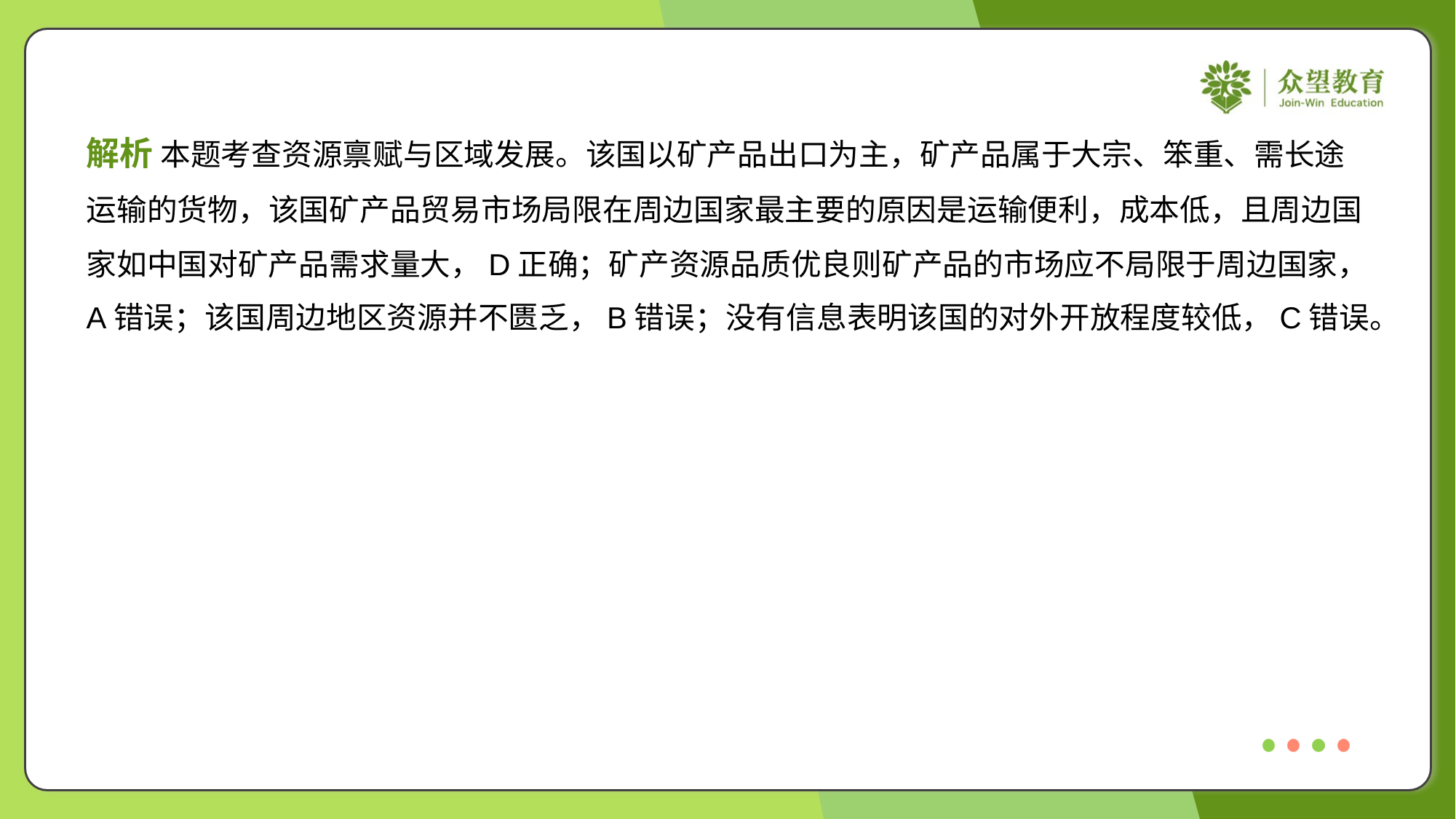

解析 本题考查资源禀赋与区域发展。该国以矿产品出口为主，矿产品属于大宗、笨重、需长途
运输的货物，该国矿产品贸易市场局限在周边国家最主要的原因是运输便利，成本低，且周边国
家如中国对矿产品需求量大，D正确；矿产资源品质优良则矿产品的市场应不局限于周边国家，
A错误；该国周边地区资源并不匮乏，B错误；没有信息表明该国的对外开放程度较低，C错误。